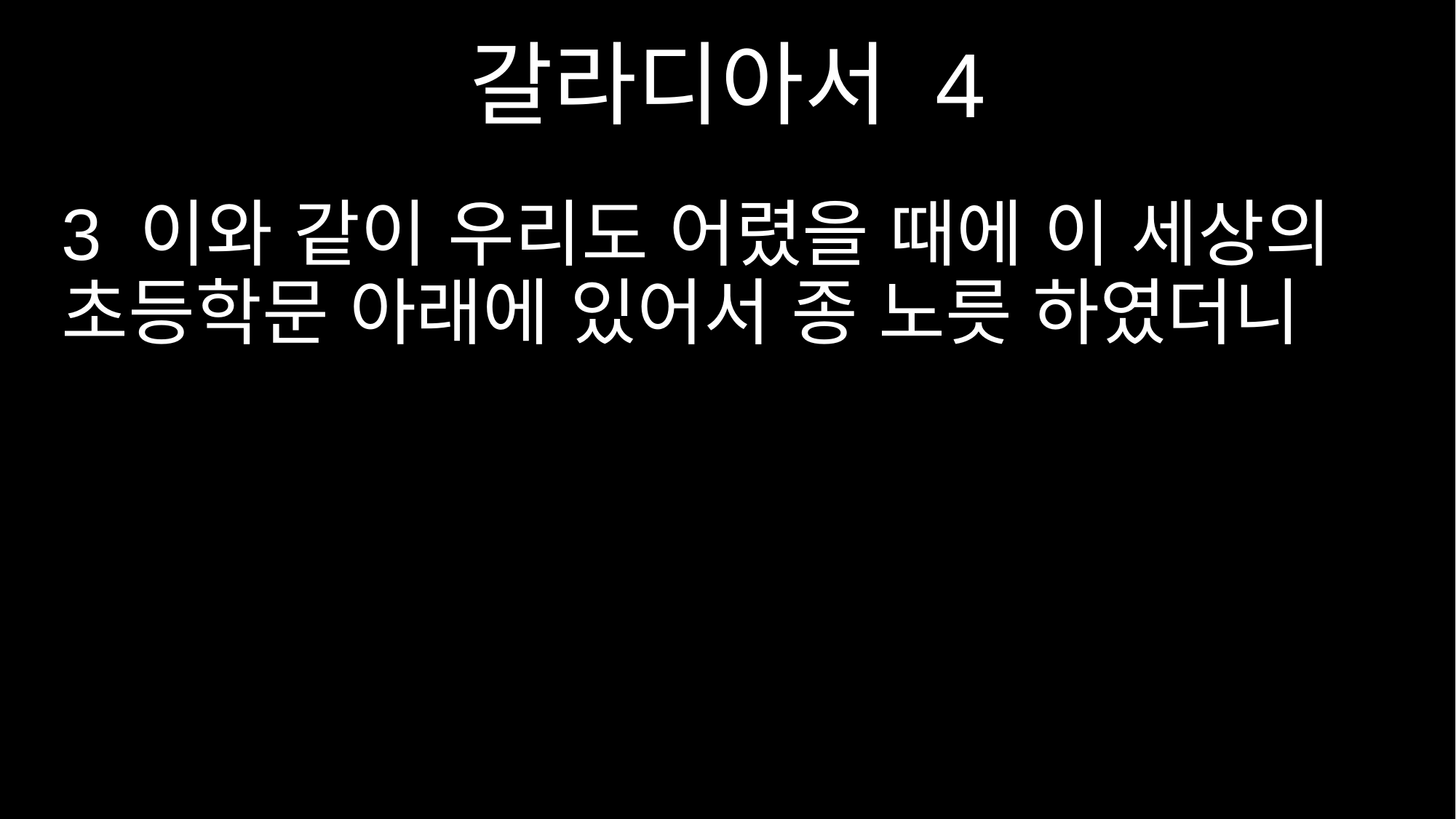

갈라디아서 4
3 이와 같이 우리도 어렸을 때에 이 세상의 초등학문 아래에 있어서 종 노릇 하였더니